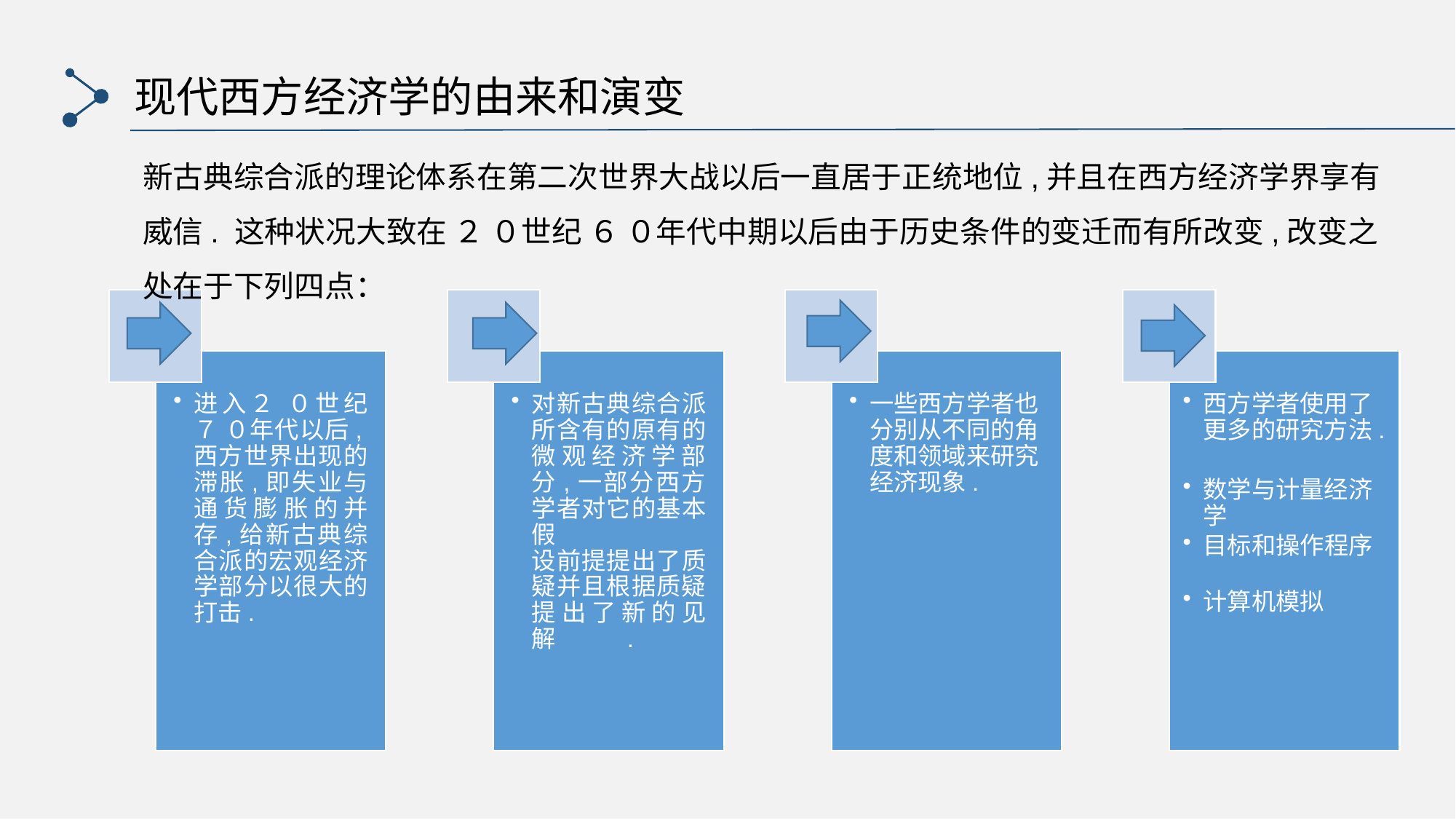

现代西方经济学的由来和演变
新古典综合派的理论体系在第二次世界大战以后一直居于正统地位,并且在西方经济学界享有威信. 这种状况大致在 ２ ０世纪 ６ ０年代中期以后由于历史条件的变迁而有所改变,改变之处在于下列四点：

进入２ ０世纪７ ０年代以后,西方世界出现的滞胀,即失业与通货膨胀的并存,给新古典综合派的宏观经济学部分以很大的打击.

对新古典综合派所含有的原有的微观经济学部分,一部分西方学者对它的基本假
设前提提出了质疑并且根据质疑提出了新的见解.

一些西方学者也分别从不同的角度和领域来研究经济现象.

西方学者使用了更多的研究方法.

数学与计量经济学
目标和操作程序
计算机模拟